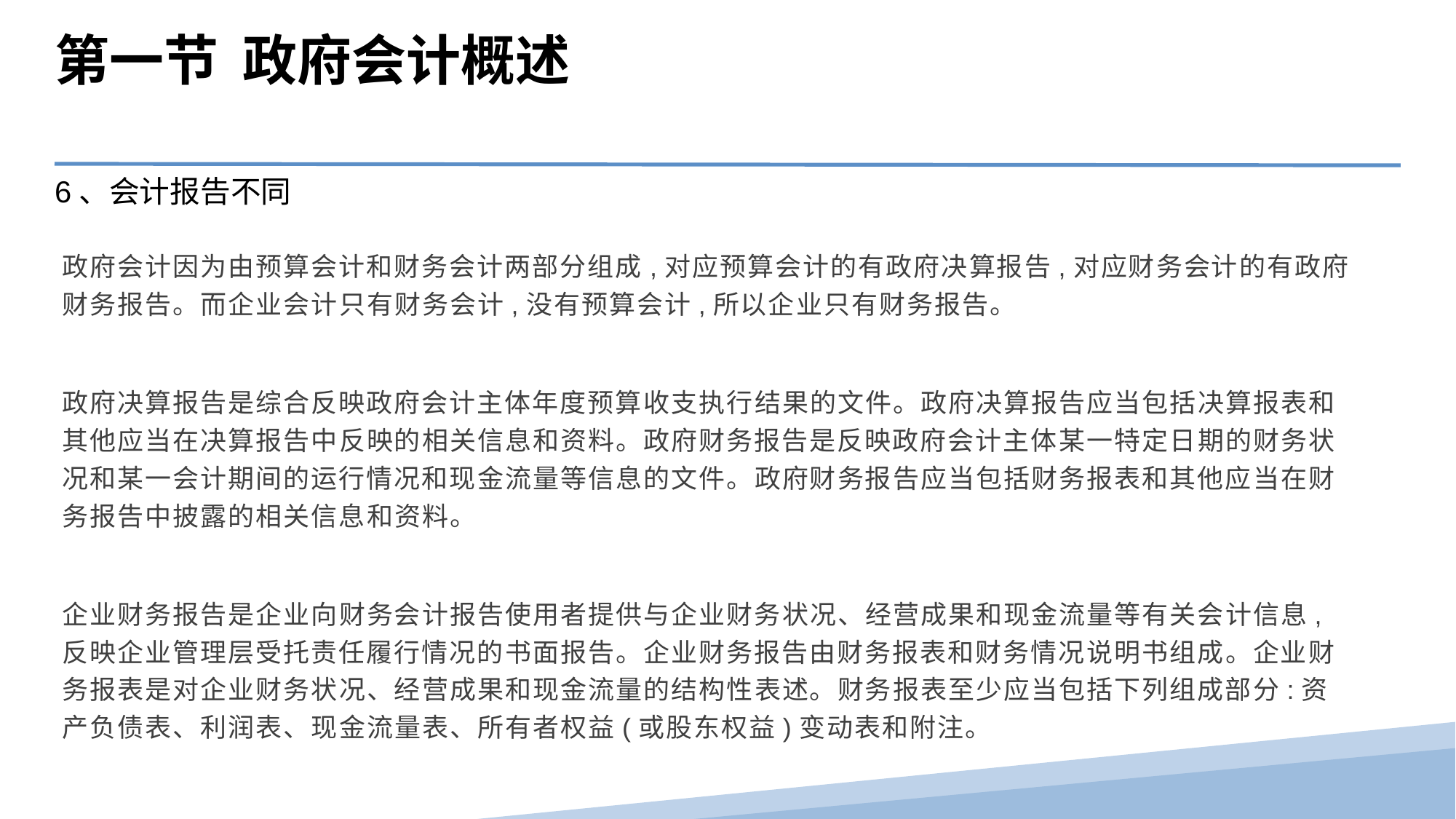

第一节  政府会计概述
6、会计报告不同
政府会计因为由预算会计和财务会计两部分组成,对应预算会计的有政府决算报告,对应财务会计的有政府财务报告。而企业会计只有财务会计,没有预算会计,所以企业只有财务报告。

政府决算报告是综合反映政府会计主体年度预算收支执行结果的文件。政府决算报告应当包括决算报表和其他应当在决算报告中反映的相关信息和资料。政府财务报告是反映政府会计主体某一特定日期的财务状况和某一会计期间的运行情况和现金流量等信息的文件。政府财务报告应当包括财务报表和其他应当在财务报告中披露的相关信息和资料。

企业财务报告是企业向财务会计报告使用者提供与企业财务状况、经营成果和现金流量等有关会计信息,反映企业管理层受托责任履行情况的书面报告。企业财务报告由财务报表和财务情况说明书组成。企业财务报表是对企业财务状况、经营成果和现金流量的结构性表述。财务报表至少应当包括下列组成部分:资产负债表、利润表、现金流量表、所有者权益(或股东权益)变动表和附注。